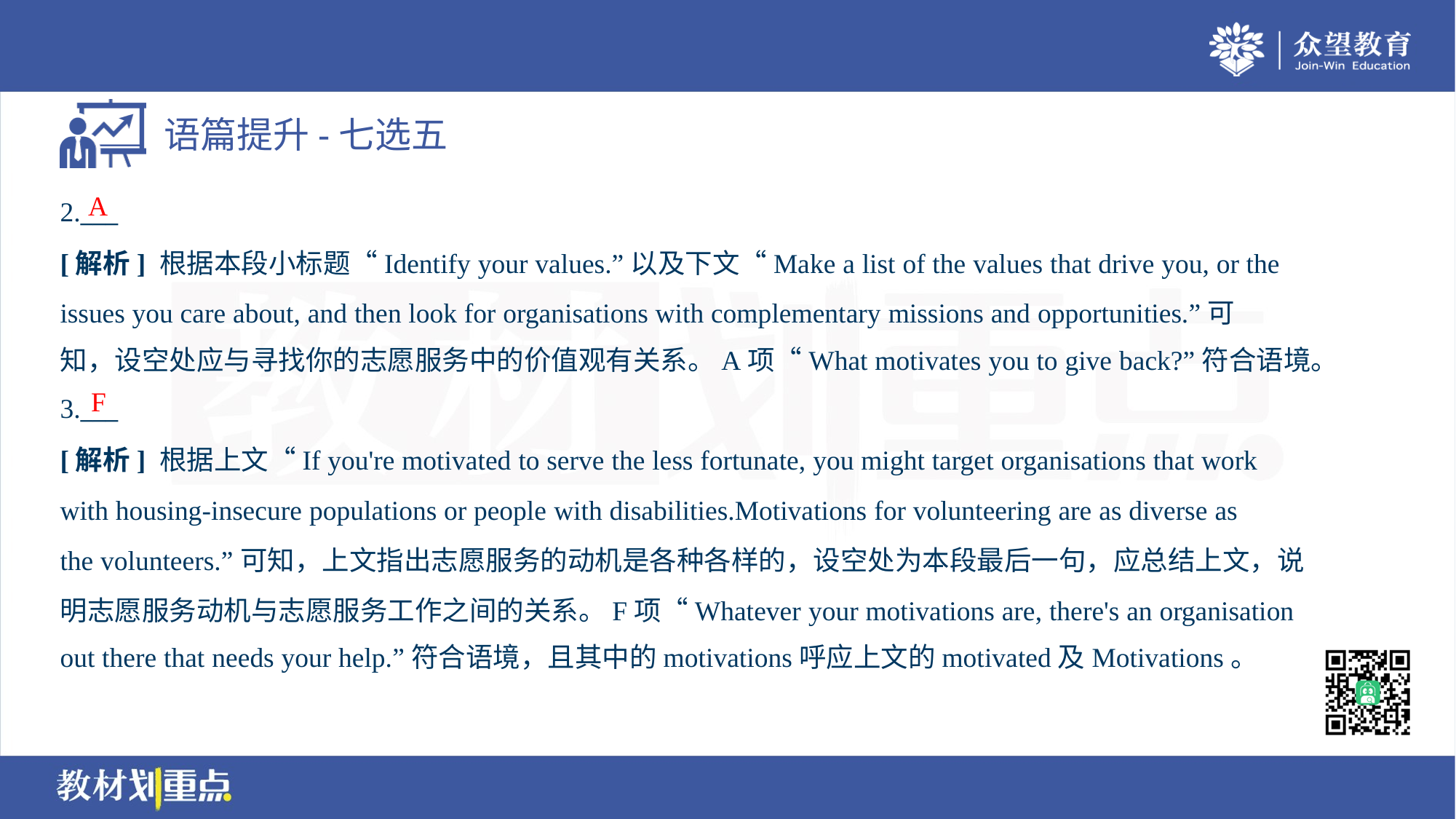

A
2.___
[解析] 根据本段小标题“Identify your values.”以及下文“Make a list of the values that drive you, or the
issues you care about, and then look for organisations with complementary missions and opportunities.”可
知，设空处应与寻找你的志愿服务中的价值观有关系。A项“What motivates you to give back?”符合语境。
F
3.___
[解析] 根据上文“If you're motivated to serve the less fortunate, you might target organisations that work
with housing-insecure populations or people with disabilities.Motivations for volunteering are as diverse as
the volunteers.”可知，上文指出志愿服务的动机是各种各样的，设空处为本段最后一句，应总结上文，说
明志愿服务动机与志愿服务工作之间的关系。F项“Whatever your motivations are, there's an organisation
out there that needs your help.”符合语境，且其中的motivations呼应上文的motivated及Motivations。